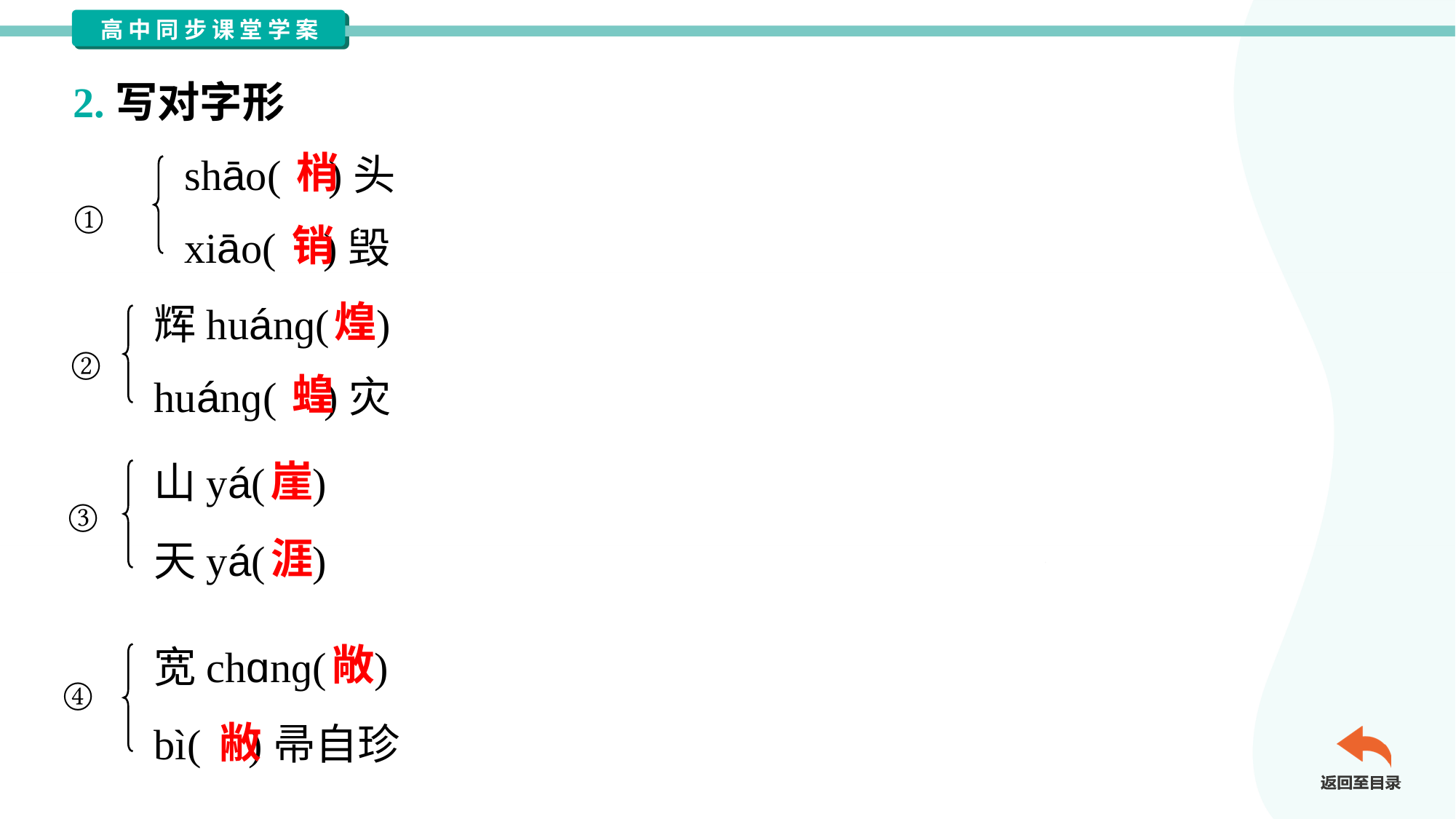

2.写对字形
shāo(    )头
xiāo(    )毁
梢

①

销
辉huánɡ(    )
huánɡ(    )灾
煌

②
蝗
山yá(    )
天yá(    )
崖

③
涯
宽chɑnɡ(    )
bì(    )帚自珍
敞
④

敝